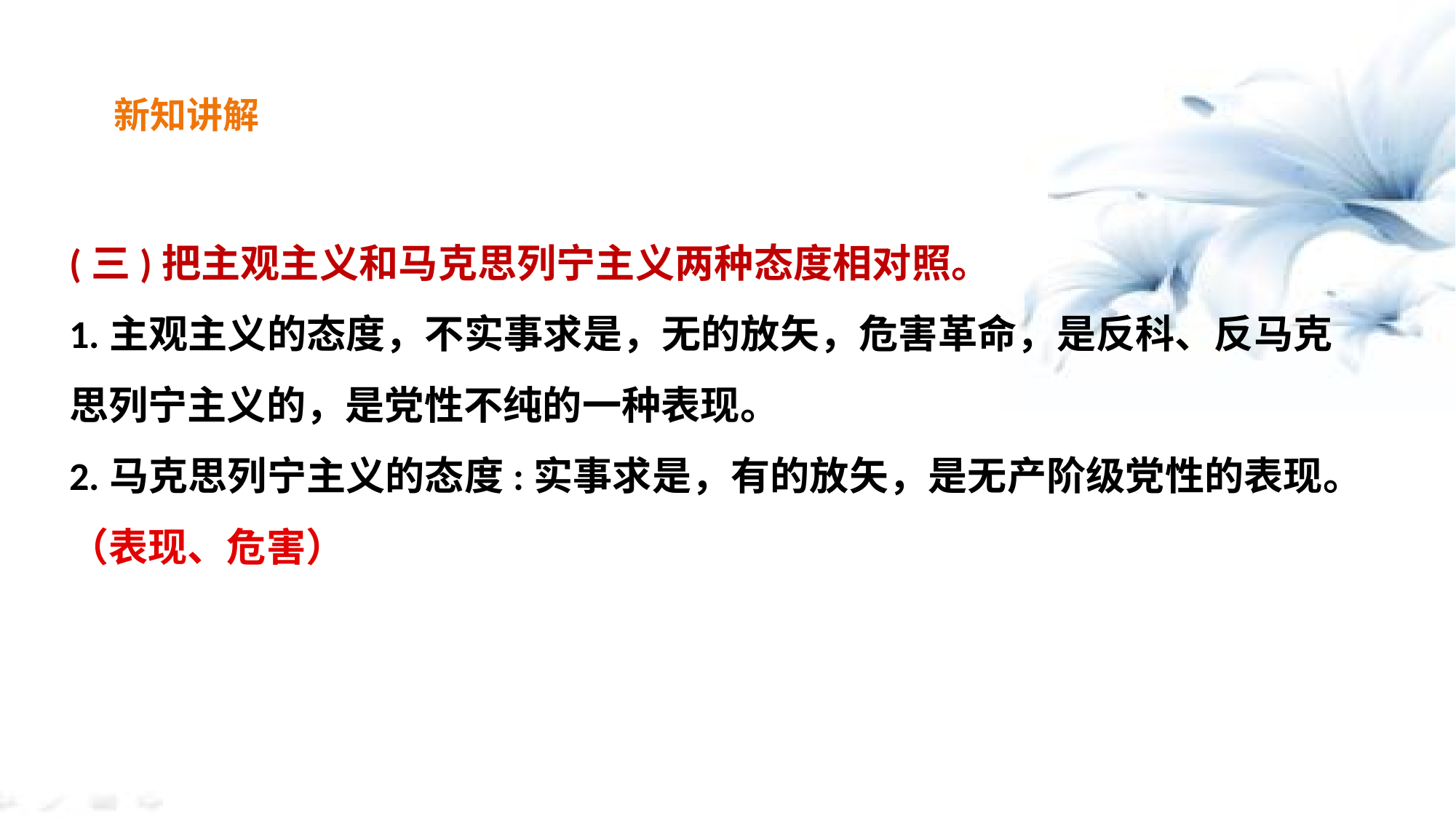

新知讲解
(三)把主观主义和马克思列宁主义两种态度相对照。
1.主观主义的态度，不实事求是，无的放矢，危害革命，是反科、反马克思列宁主义的，是党性不纯的一种表现。
2.马克思列宁主义的态度:实事求是，有的放矢，是无产阶级党性的表现。（表现、危害）